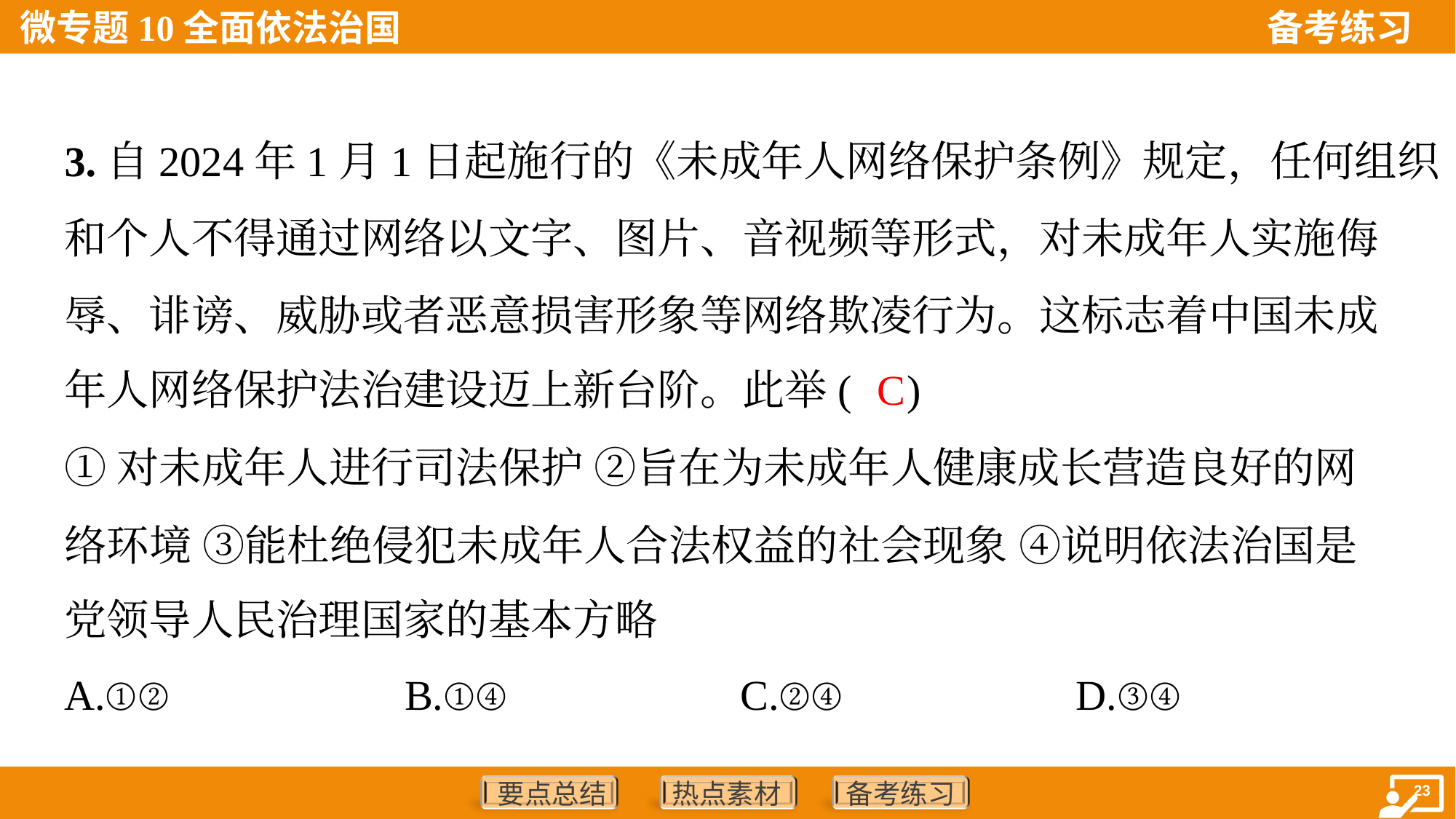

3.自2024年1月1日起施行的《未成年人网络保护条例》规定，任何组织
和个人不得通过网络以文字、图片、音视频等形式，对未成年人实施侮
辱、诽谤、威胁或者恶意损害形象等网络欺凌行为。这标志着中国未成
年人网络保护法治建设迈上新台阶。此举(     )
C
①对未成年人进行司法保护 ②旨在为未成年人健康成长营造良好的网
络环境 ③能杜绝侵犯未成年人合法权益的社会现象 ④说明依法治国是
党领导人民治理国家的基本方略
A.①②	B.①④	C.②④	D.③④